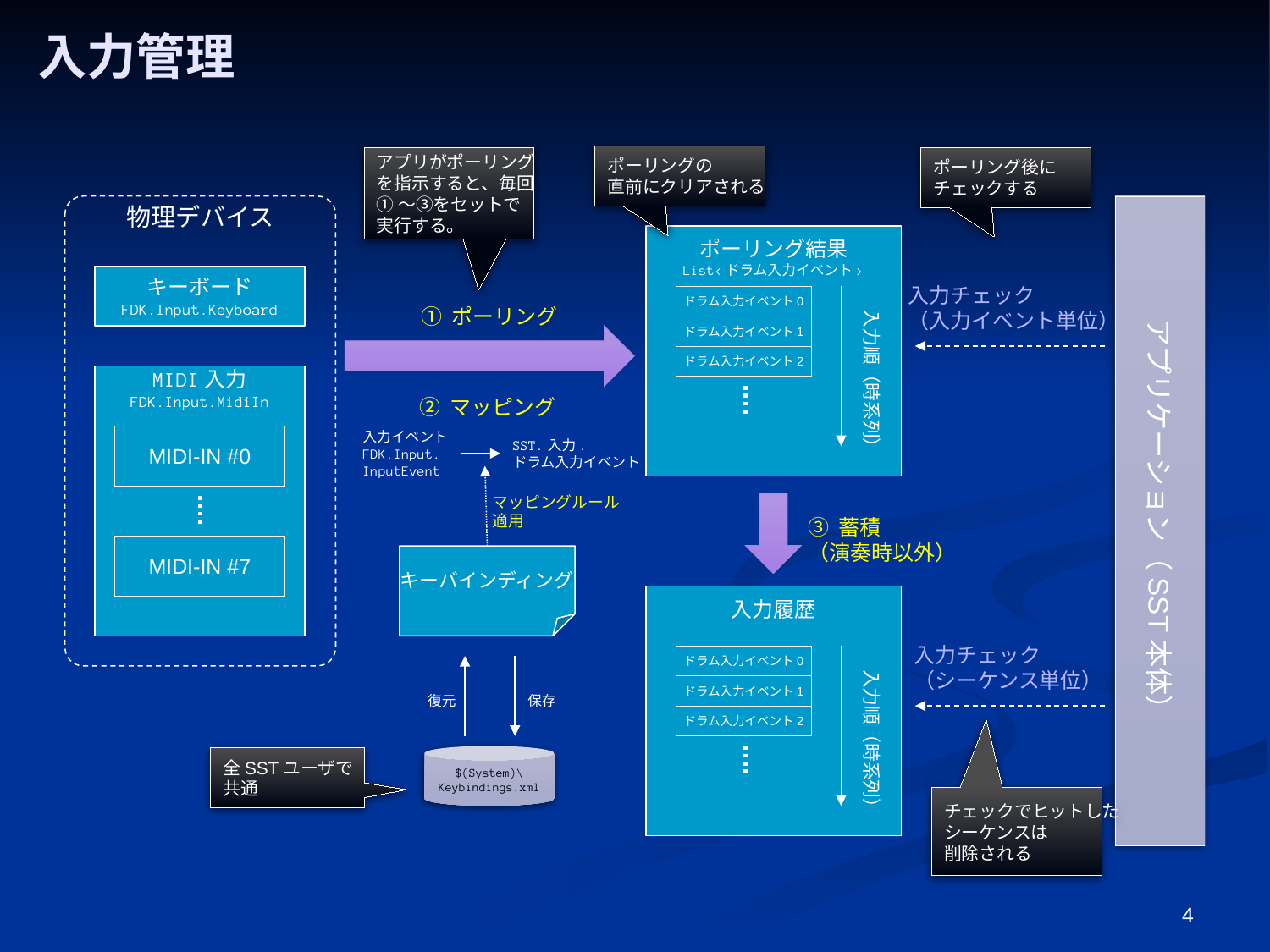

# 入力管理
ポーリングの
直前にクリアされる
アプリがポーリング
を指示すると、毎回
①～③をセットで
実行する。
ポーリング後に
チェックする
物理デバイス
アプリケーション（SST本体）
ポーリング結果
List<ドラム入力イベント>
キーボード
FDK.Input.Keyboard
入力チェック
（入力イベント単位）
ドラム入力イベント0
入力順（時系列）
① ポーリング
ドラム入力イベント1

ドラム入力イベント2
MIDI入力
FDK.Input.MidiIn
② マッピング
入力イベント
FDK.Input.
InputEvent
MIDI-IN #0
SST.入力.
ドラム入力イベント
マッピングルール
適用

③ 蓄積
（演奏時以外）
MIDI-IN #7
キーバインディング
入力履歴
入力チェック
（シーケンス単位）
ドラム入力イベント0
入力順（時系列）
ドラム入力イベント1
保存
復元
ドラム入力イベント2
$(System)\
Keybindings.xml
全SSTユーザで
共通
チェックでヒットした
シーケンスは
削除される
4